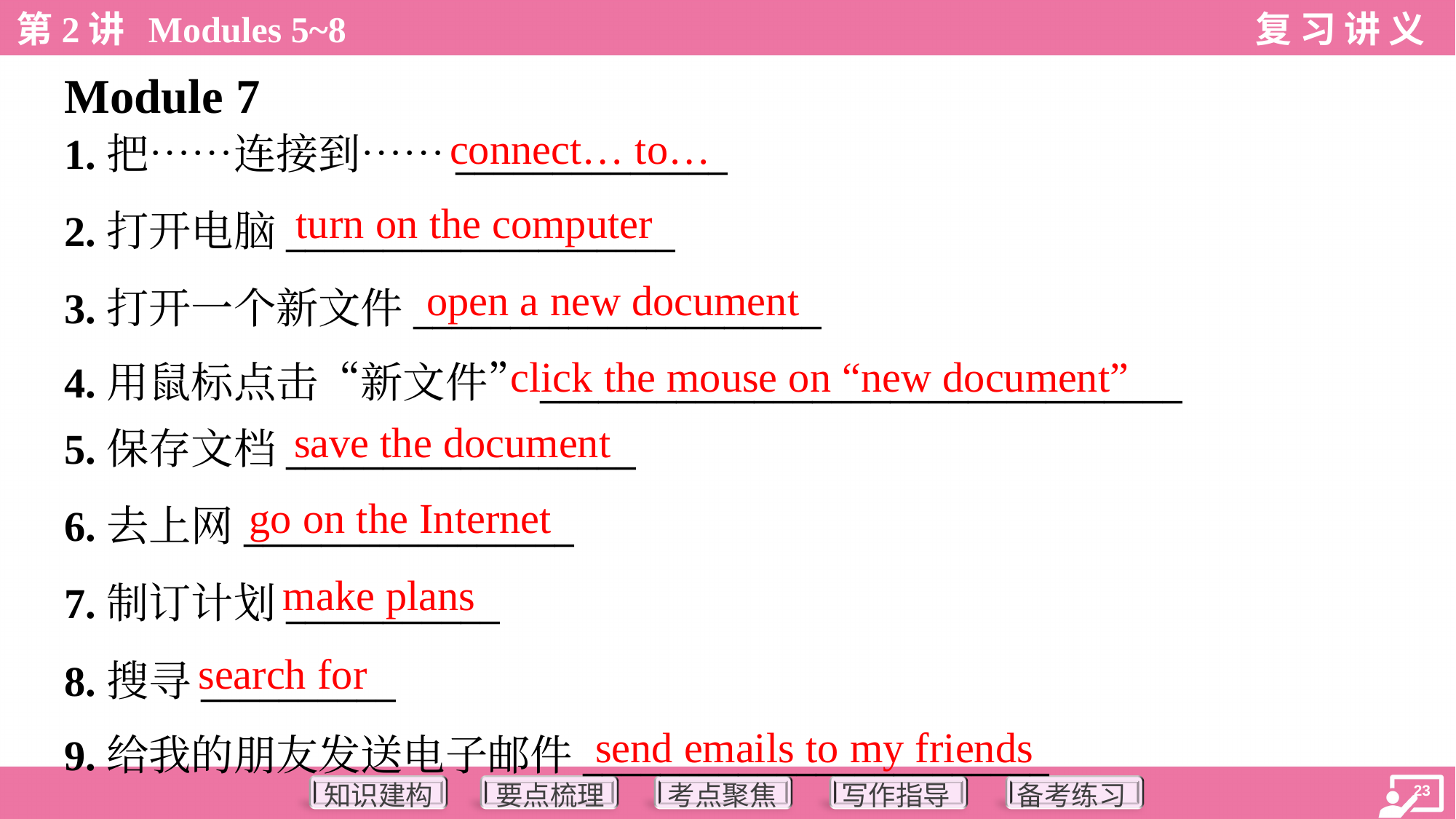

Module 7
connect… to…
1.把……连接到……______________
2.打开电脑____________________
3.打开一个新文件_____________________
4.用鼠标点击“新文件”_________________________________
turn on the computer
open a new document
click the mouse on “new document”
save the document
5.保存文档__________________
6.去上网_________________
7.制订计划___________
8.搜寻__________
9.给我的朋友发送电子邮件________________________
go on the Internet
make plans
search for
send emails to my friends